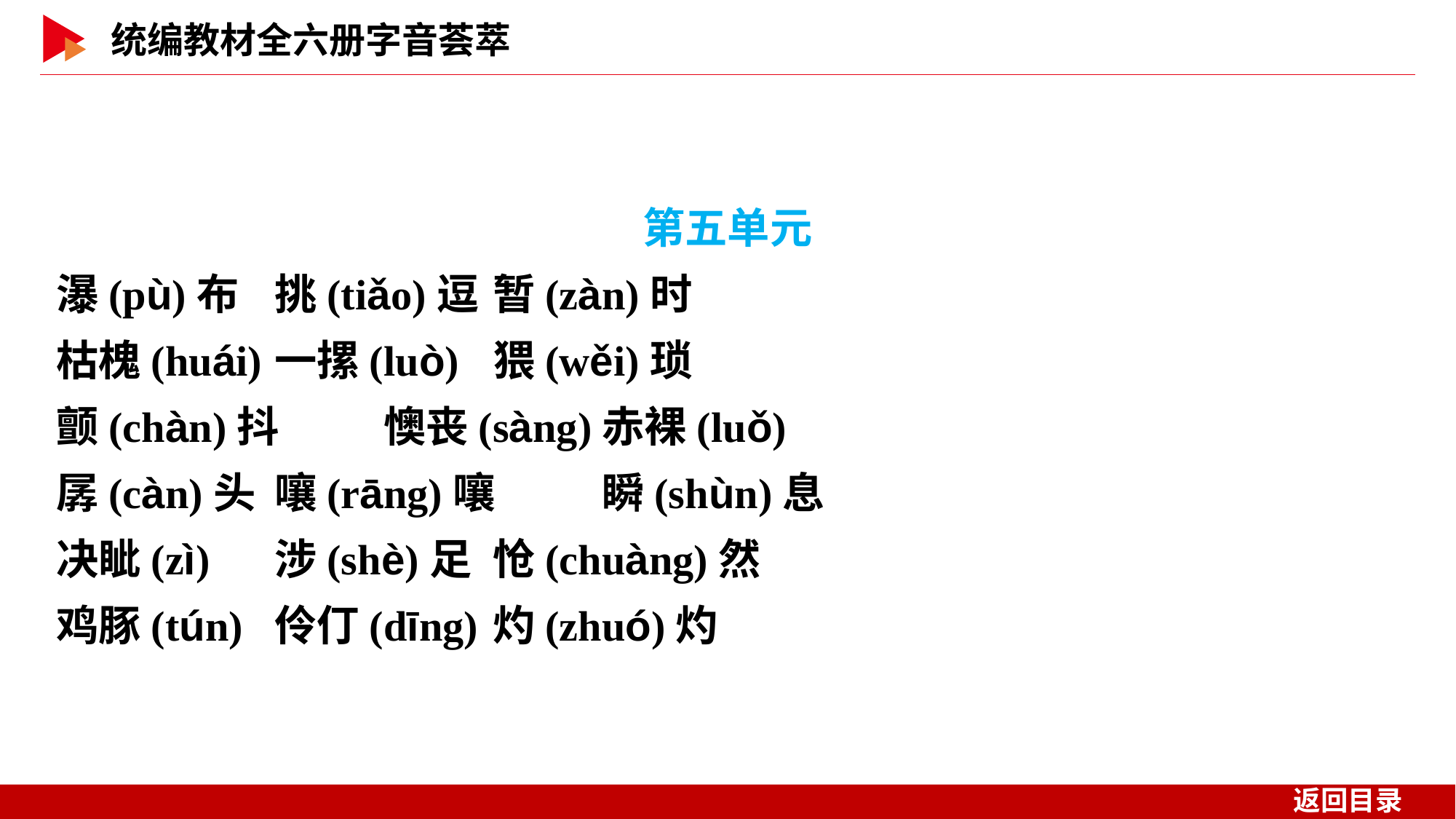

第五单元
瀑(pù)布	挑(tiǎo)逗	暂(zàn)时
枯槐(huái)	一摞(luò)	猥(wěi)琐
颤(chàn)抖	懊丧(sàng)	赤裸(luǒ)
孱(càn)头	嚷(rāng)嚷	瞬(shùn)息
决眦(zì)	涉(shè)足	怆(chuàng)然
鸡豚(tún)	伶仃(dīng)	灼(zhuó)灼